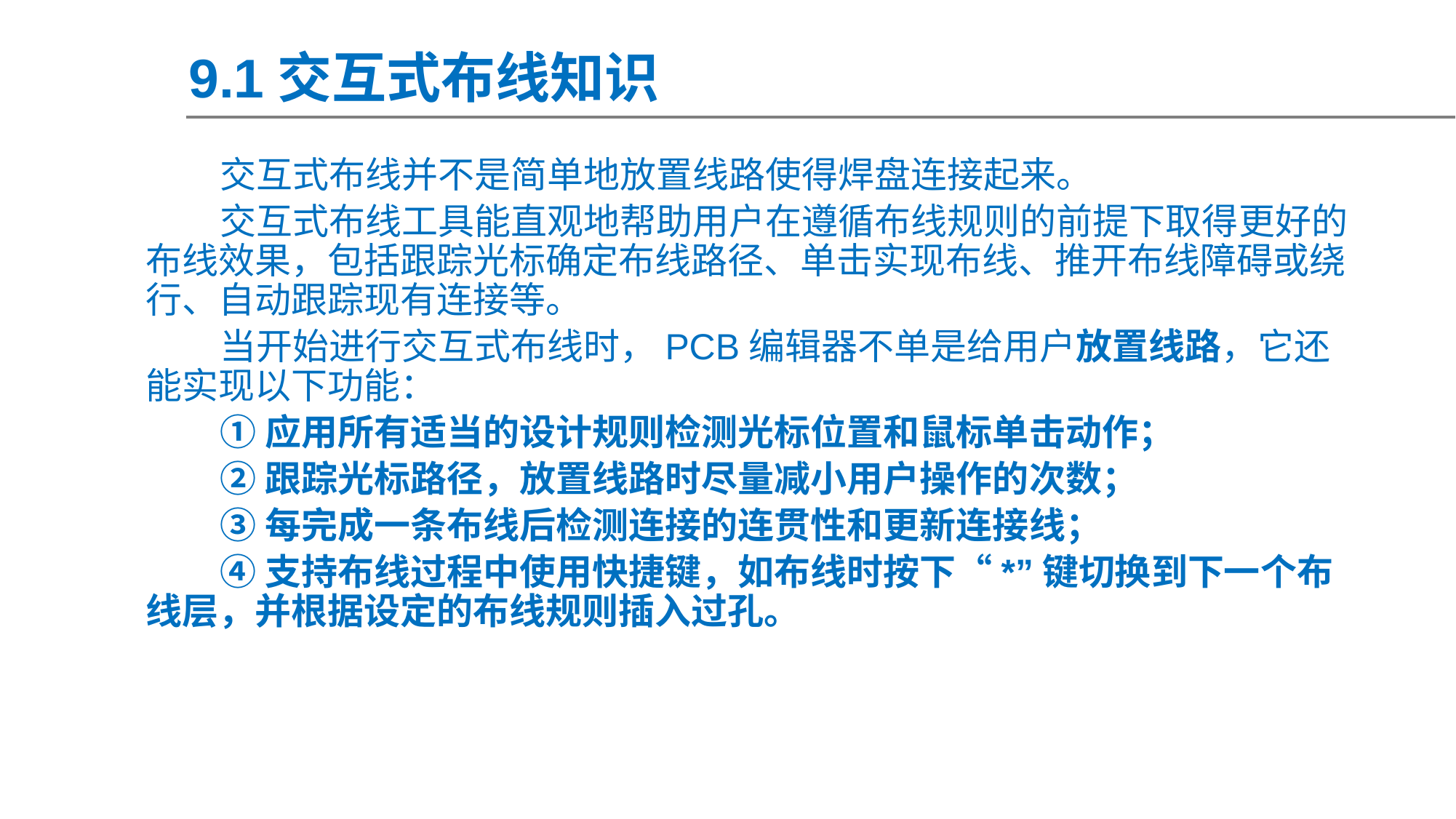

9.1交互式布线知识
交互式布线并不是简单地放置线路使得焊盘连接起来。
交互式布线工具能直观地帮助用户在遵循布线规则的前提下取得更好的布线效果，包括跟踪光标确定布线路径、单击实现布线、推开布线障碍或绕行、自动跟踪现有连接等。
当开始进行交互式布线时，PCB编辑器不单是给用户放置线路，它还能实现以下功能：
①应用所有适当的设计规则检测光标位置和鼠标单击动作；
②跟踪光标路径，放置线路时尽量减小用户操作的次数；
③每完成一条布线后检测连接的连贯性和更新连接线；
④支持布线过程中使用快捷键，如布线时按下“*”键切换到下一个布线层，并根据设定的布线规则插入过孔。